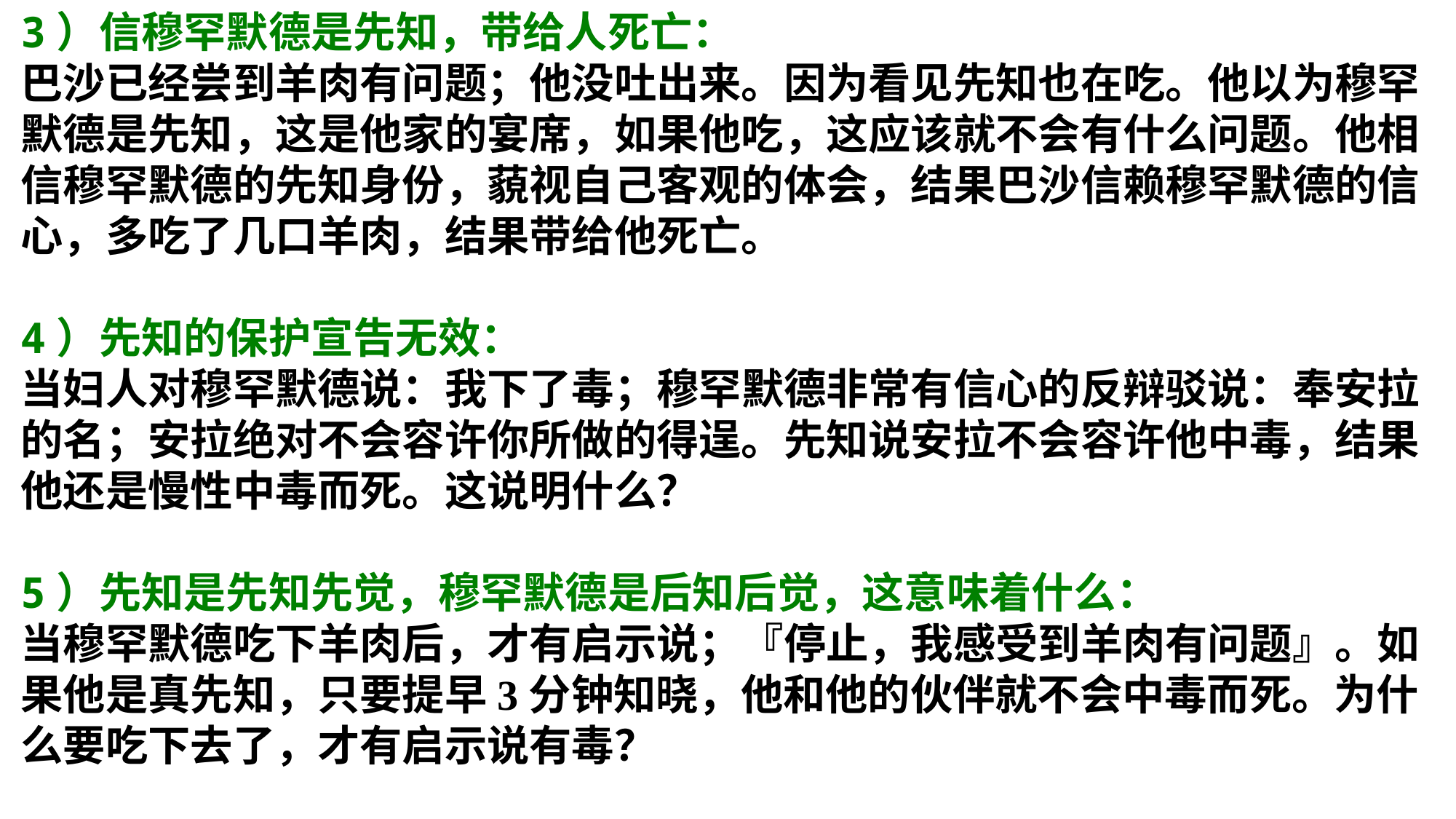

3）信穆罕默德是先知，带给人死亡：
巴沙已经尝到羊肉有问题；他没吐出来。因为看见先知也在吃。他以为穆罕默德是先知，这是他家的宴席，如果他吃，这应该就不会有什么问题。他相信穆罕默德的先知身份，藐视自己客观的体会，结果巴沙信赖穆罕默德的信心，多吃了几口羊肉，结果带给他死亡。

4）先知的保护宣告无效：
当妇人对穆罕默德说：我下了毒；穆罕默德非常有信心的反辩驳说：奉安拉的名；安拉绝对不会容许你所做的得逞。先知说安拉不会容许他中毒，结果他还是慢性中毒而死。这说明什么？

5）先知是先知先觉，穆罕默德是后知后觉，这意味着什么：
当穆罕默德吃下羊肉后，才有启示说；『停止，我感受到羊肉有问题』。如果他是真先知，只要提早3分钟知晓，他和他的伙伴就不会中毒而死。为什么要吃下去了，才有启示说有毒？